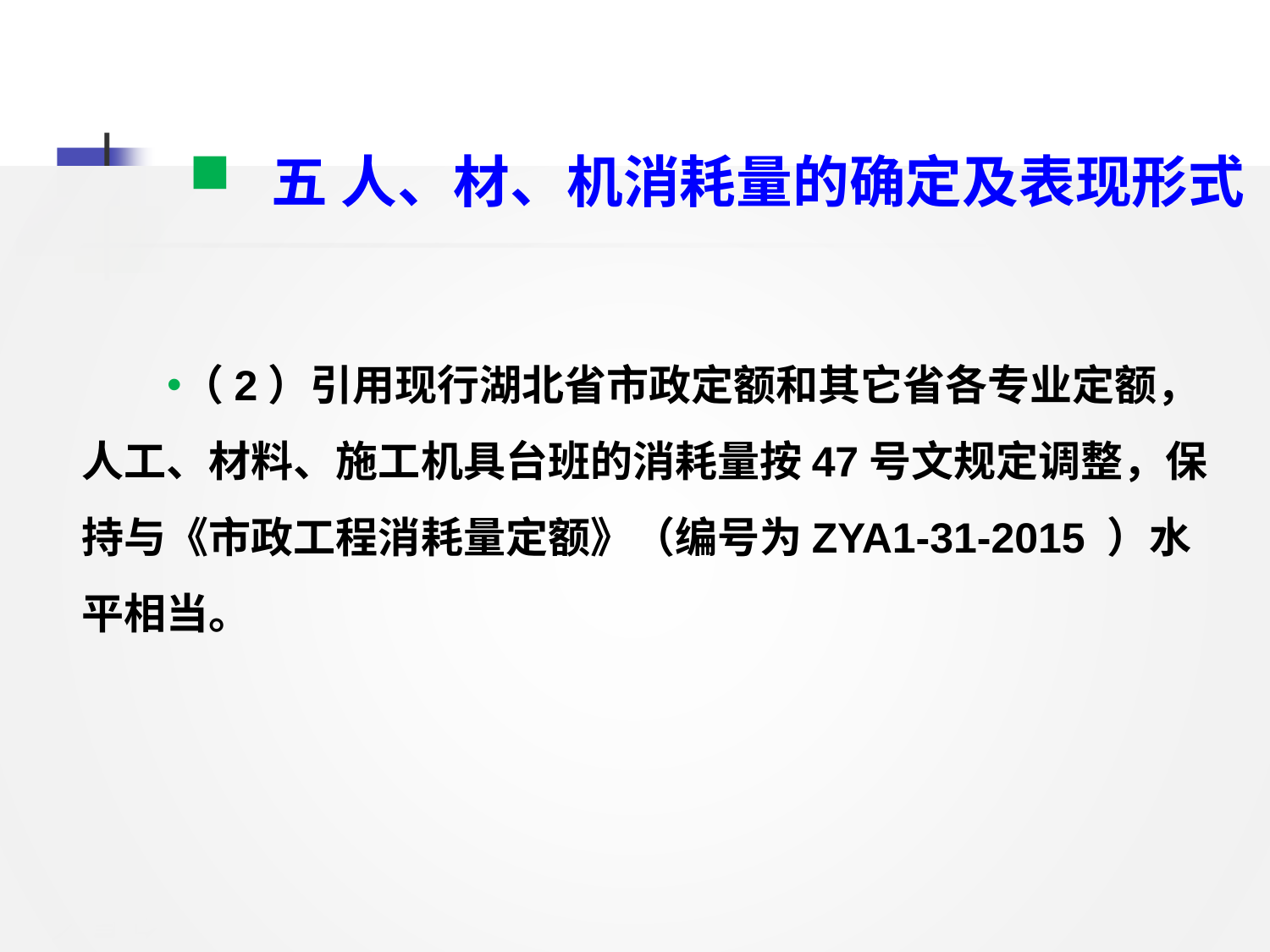

五 人、材、机消耗量的确定及表现形式
（2）引用现行湖北省市政定额和其它省各专业定额，人工、材料、施工机具台班的消耗量按47号文规定调整，保持与《市政工程消耗量定额》（编号为ZYA1-31-2015 ）水平相当。